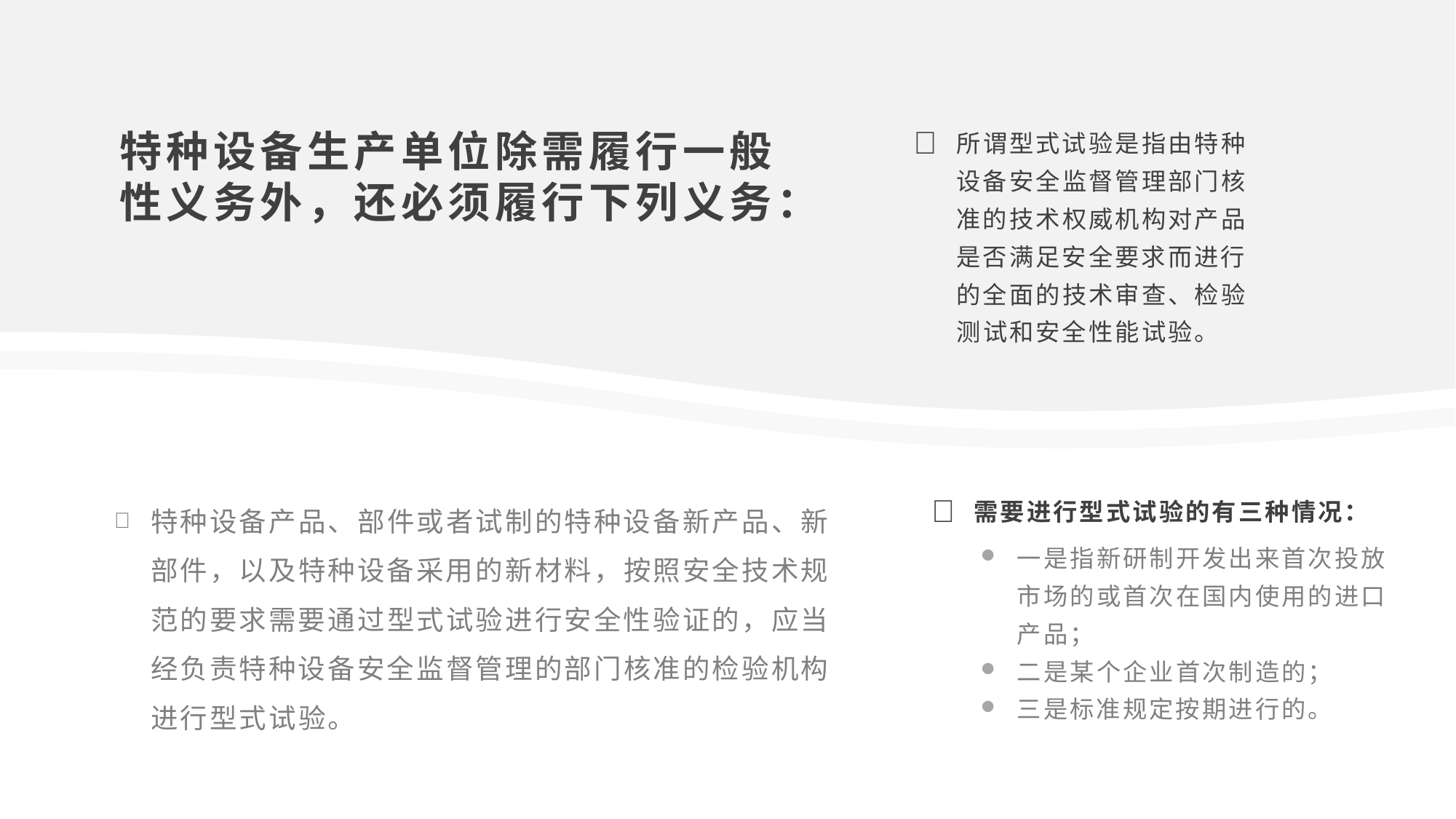

特种设备生产单位除需履行一般性义务外，还必须履行下列义务：
所谓型式试验是指由特种设备安全监督管理部门核准的技术权威机构对产品是否满足安全要求而进行的全面的技术审查、检验测试和安全性能试验。

特种设备产品、部件或者试制的特种设备新产品、新部件，以及特种设备采用的新材料，按照安全技术规范的要求需要通过型式试验进行安全性验证的，应当经负责特种设备安全监督管理的部门核准的检验机构进行型式试验。
需要进行型式试验的有三种情况：
一是指新研制开发出来首次投放市场的或首次在国内使用的进口产品；
二是某个企业首次制造的；
三是标准规定按期进行的。